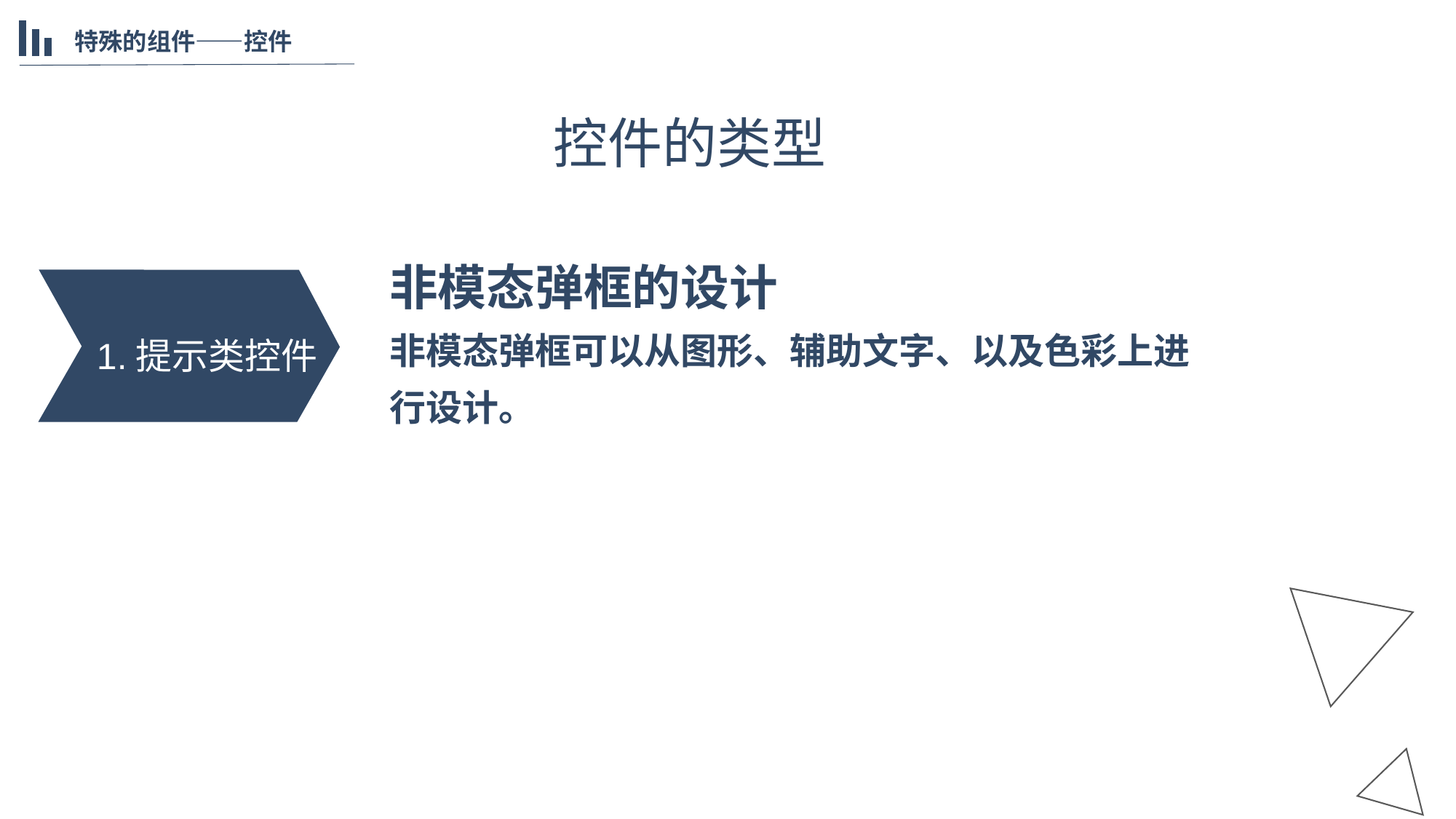

特殊的组件——控件

控件的类型
非模态弹框的设计
非模态弹框可以从图形、辅助文字、以及色彩上进行设计。

1.提示类控件